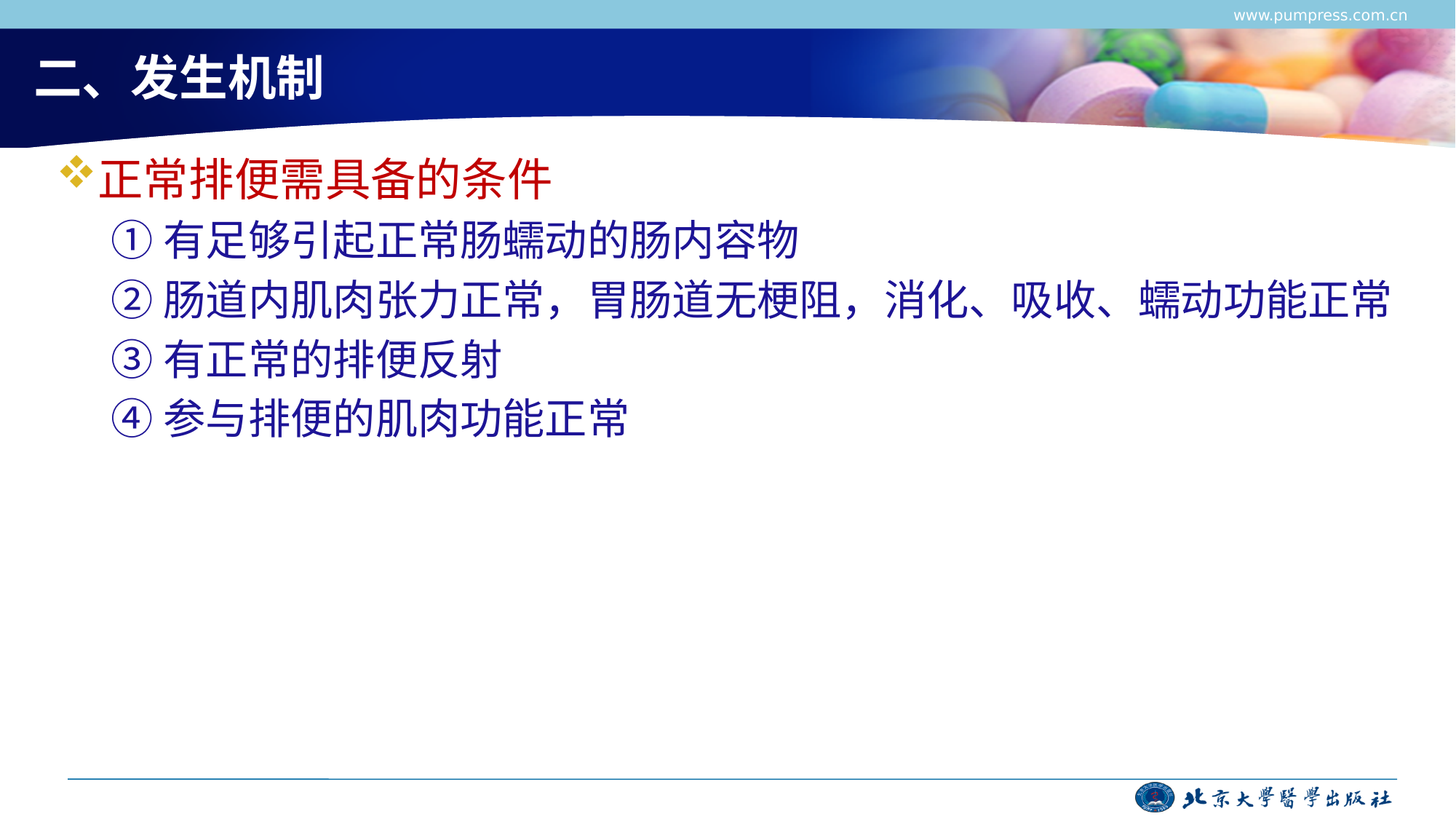

www.pumpress.com.cn
# 二、发生机制
正常排便需具备的条件
①有足够引起正常肠蠕动的肠内容物
②肠道内肌肉张力正常，胃肠道无梗阻，消化、吸收、蠕动功能正常
③有正常的排便反射
④参与排便的肌肉功能正常